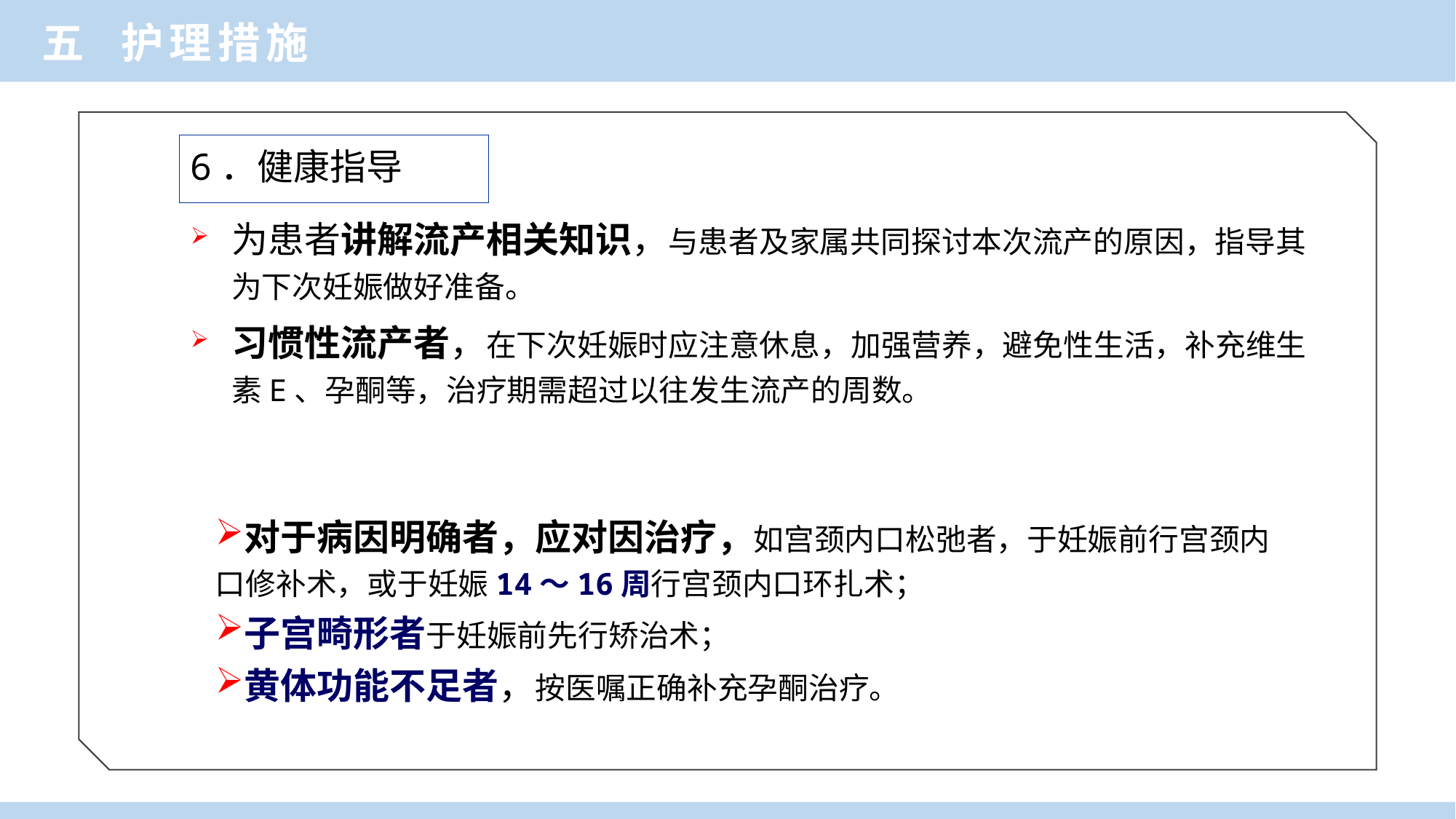

五  护理措施

6．健康指导
为患者讲解流产相关知识，与患者及家属共同探讨本次流产的原因，指导其为下次妊娠做好准备。
习惯性流产者，在下次妊娠时应注意休息，加强营养，避免性生活，补充维生素E、孕酮等，治疗期需超过以往发生流产的周数。
对于病因明确者，应对因治疗，如宫颈内口松弛者，于妊娠前行宫颈内口修补术，或于妊娠14～16周行宫颈内口环扎术；
子宫畸形者于妊娠前先行矫治术；
黄体功能不足者，按医嘱正确补充孕酮治疗。